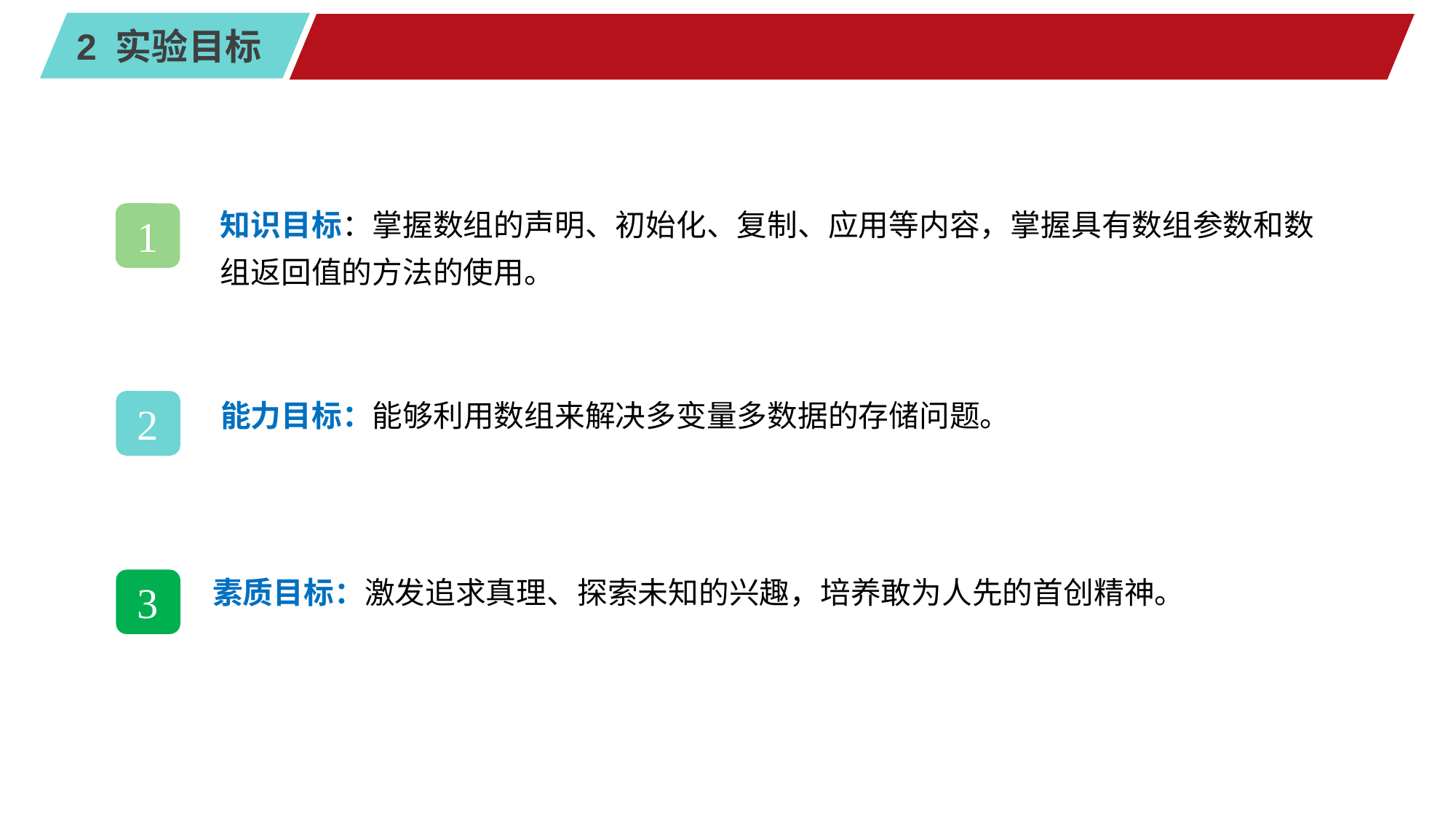

#
知识目标：掌握数组的声明、初始化、复制、应用等内容，掌握具有数组参数和数组返回值的方法的使用。
1
能力目标：能够利用数组来解决多变量多数据的存储问题。
2
素质目标：激发追求真理、探索未知的兴趣，培养敢为人先的首创精神。
3